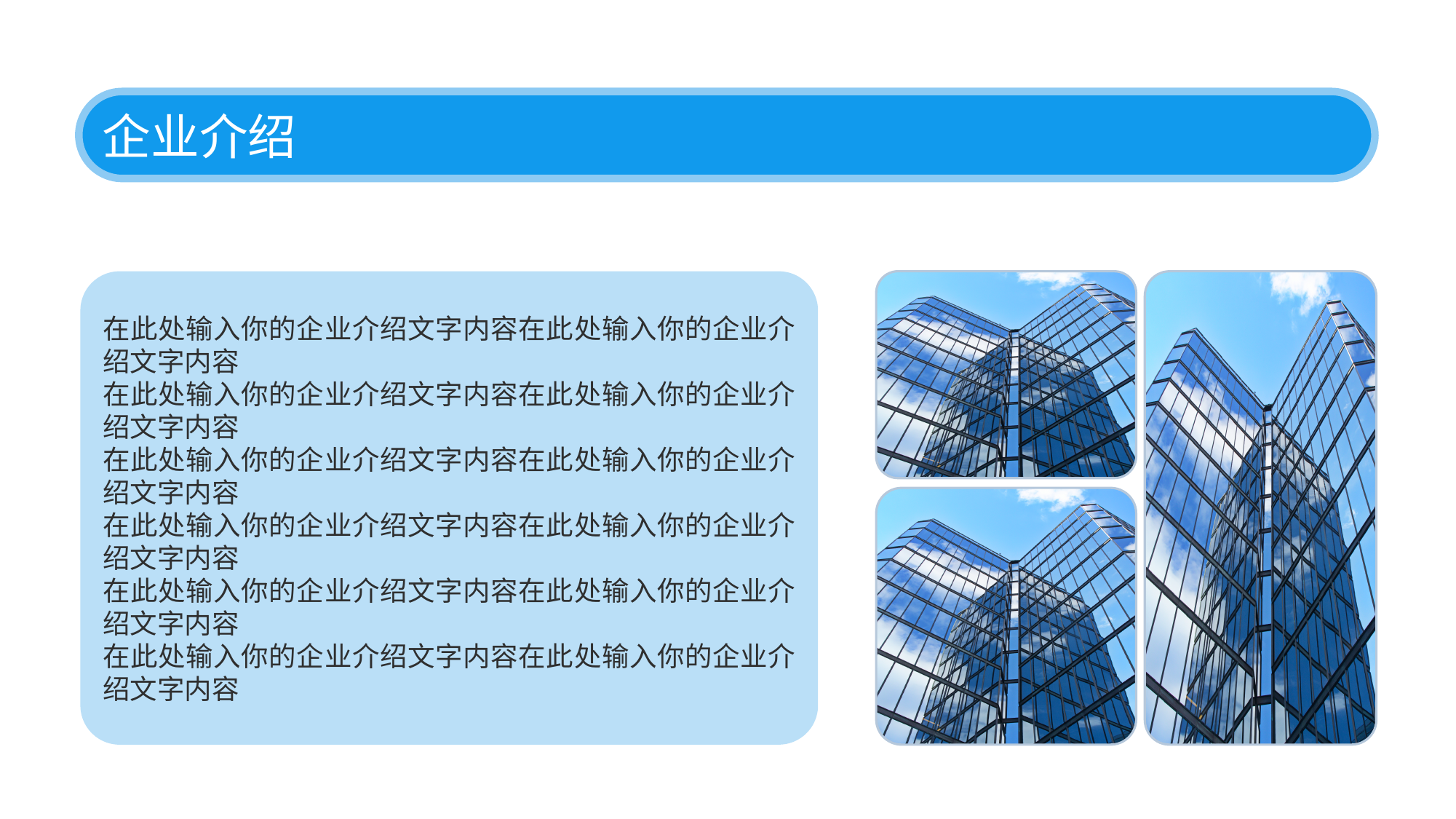

企业介绍
在此处输入你的企业介绍文字内容在此处输入你的企业介绍文字内容
在此处输入你的企业介绍文字内容在此处输入你的企业介绍文字内容
在此处输入你的企业介绍文字内容在此处输入你的企业介绍文字内容
在此处输入你的企业介绍文字内容在此处输入你的企业介绍文字内容
在此处输入你的企业介绍文字内容在此处输入你的企业介绍文字内容
在此处输入你的企业介绍文字内容在此处输入你的企业介绍文字内容